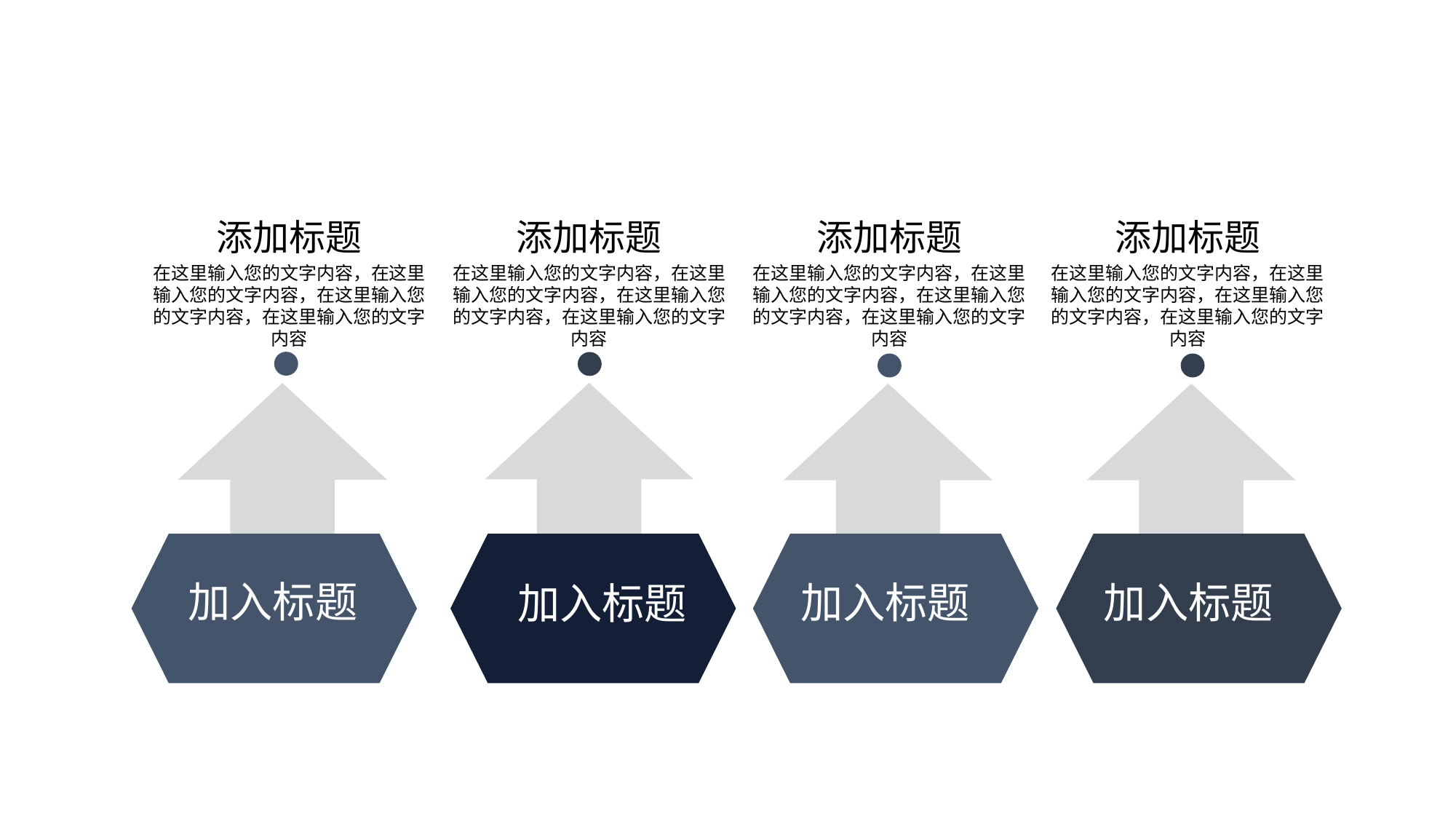

添加标题
在这里输入您的文字内容，在这里输入您的文字内容，在这里输入您的文字内容，在这里输入您的文字内容
添加标题
在这里输入您的文字内容，在这里输入您的文字内容，在这里输入您的文字内容，在这里输入您的文字内容
添加标题
在这里输入您的文字内容，在这里输入您的文字内容，在这里输入您的文字内容，在这里输入您的文字内容
添加标题
在这里输入您的文字内容，在这里输入您的文字内容，在这里输入您的文字内容，在这里输入您的文字内容

加入标题
加入标题
加入标题
加入标题